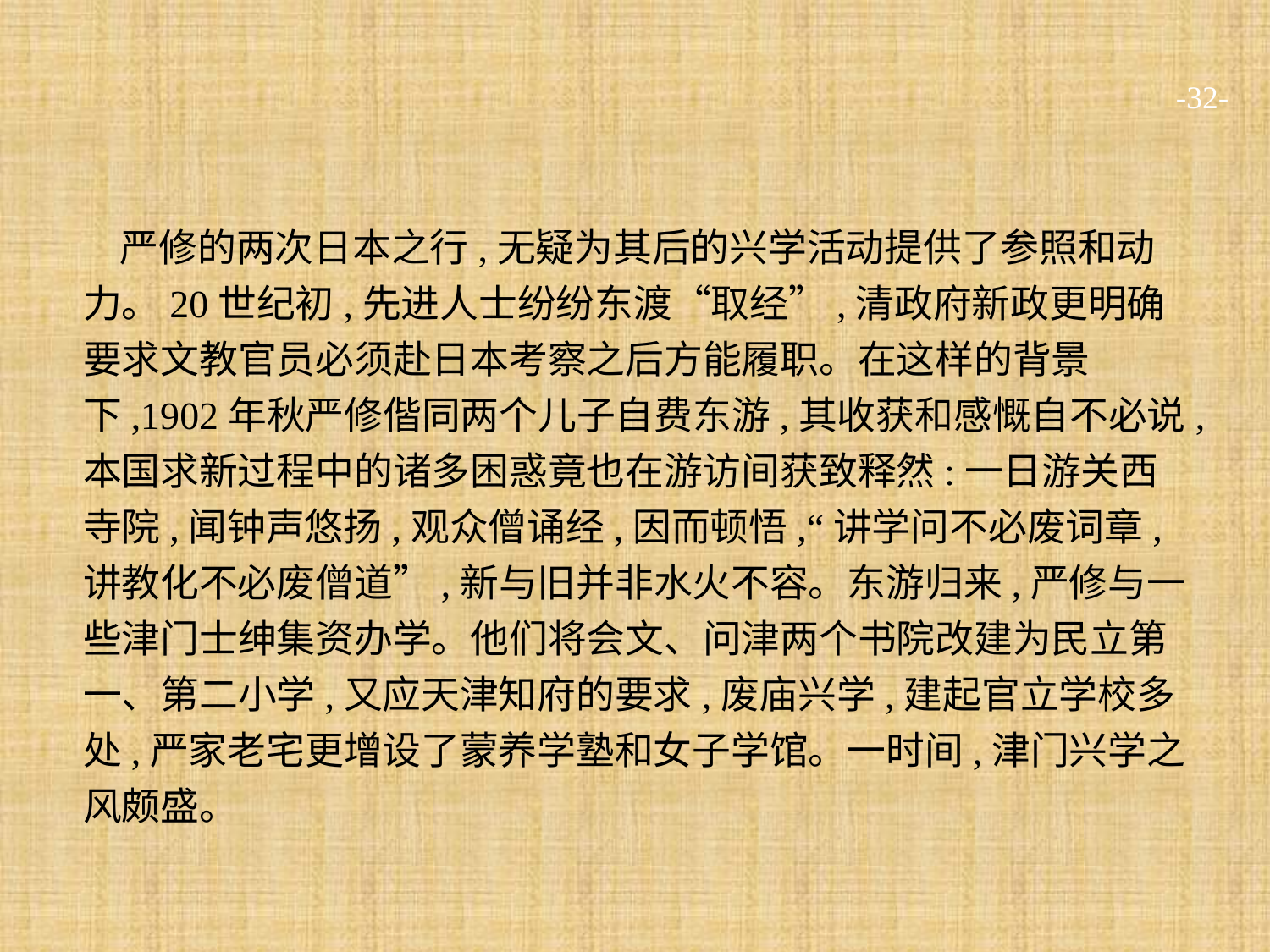

-32-
严修的两次日本之行,无疑为其后的兴学活动提供了参照和动力。20世纪初,先进人士纷纷东渡“取经”,清政府新政更明确要求文教官员必须赴日本考察之后方能履职。在这样的背景下,1902年秋严修偕同两个儿子自费东游,其收获和感慨自不必说,本国求新过程中的诸多困惑竟也在游访间获致释然:一日游关西寺院,闻钟声悠扬,观众僧诵经,因而顿悟,“讲学问不必废词章,讲教化不必废僧道”,新与旧并非水火不容。东游归来,严修与一些津门士绅集资办学。他们将会文、问津两个书院改建为民立第一、第二小学,又应天津知府的要求,废庙兴学,建起官立学校多处,严家老宅更增设了蒙养学塾和女子学馆。一时间,津门兴学之风颇盛。